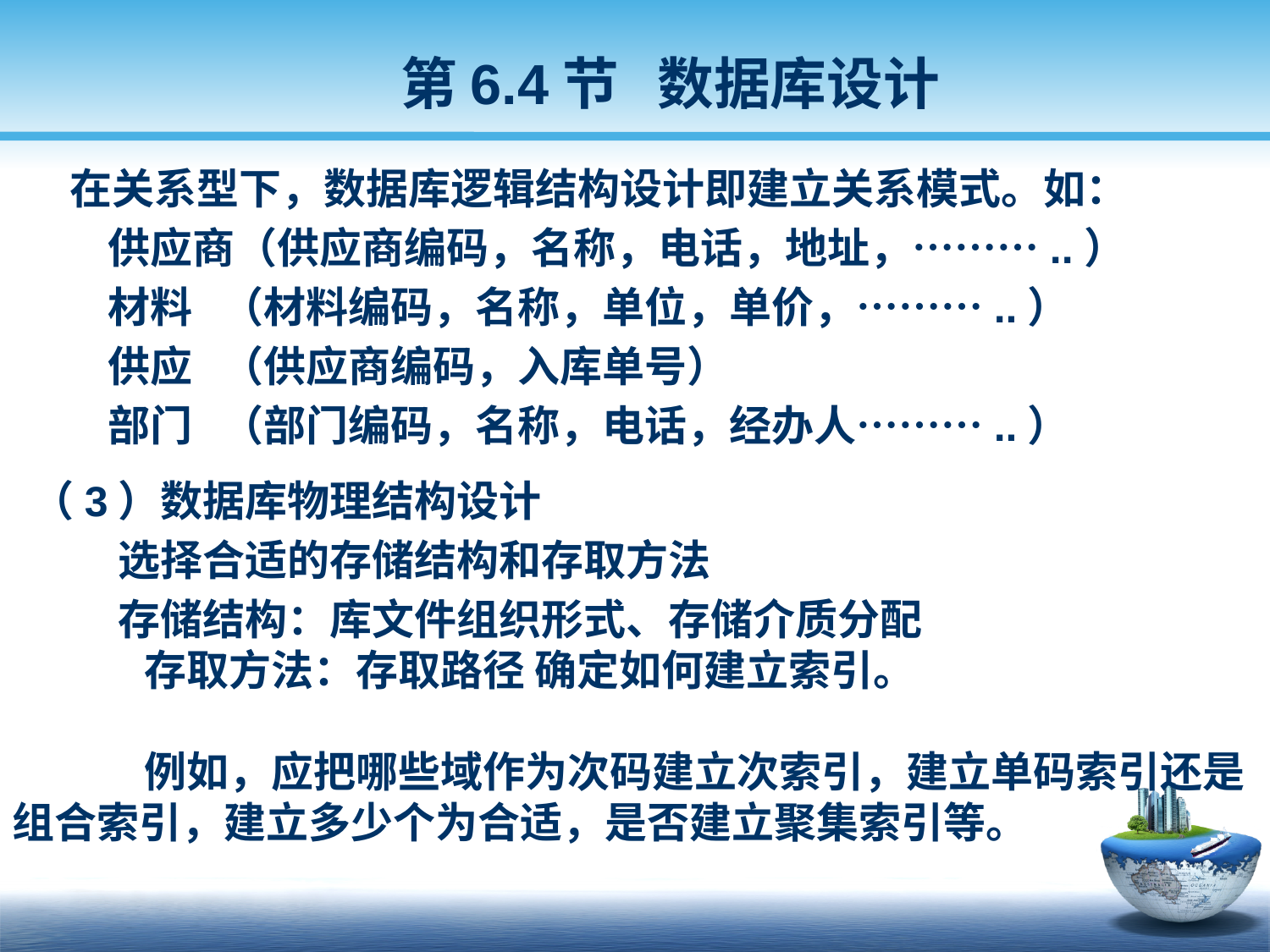

第6.4节   数据库设计
     在关系型下，数据库逻辑结构设计即建立关系模式。如：
         供应商（供应商编码，名称，电话，地址，………..）
         材料   （材料编码，名称，单位，单价，………..）
         供应   （供应商编码，入库单号）
         部门   （部门编码，名称，电话，经办人………..）

 （3）数据库物理结构设计
          选择合适的存储结构和存取方法
          存储结构：库文件组织形式、存储介质分配
 存取方法：存取路径 确定如何建立索引。

 例如，应把哪些域作为次码建立次索引，建立单码索引还是组合索引，建立多少个为合适，是否建立聚集索引等。